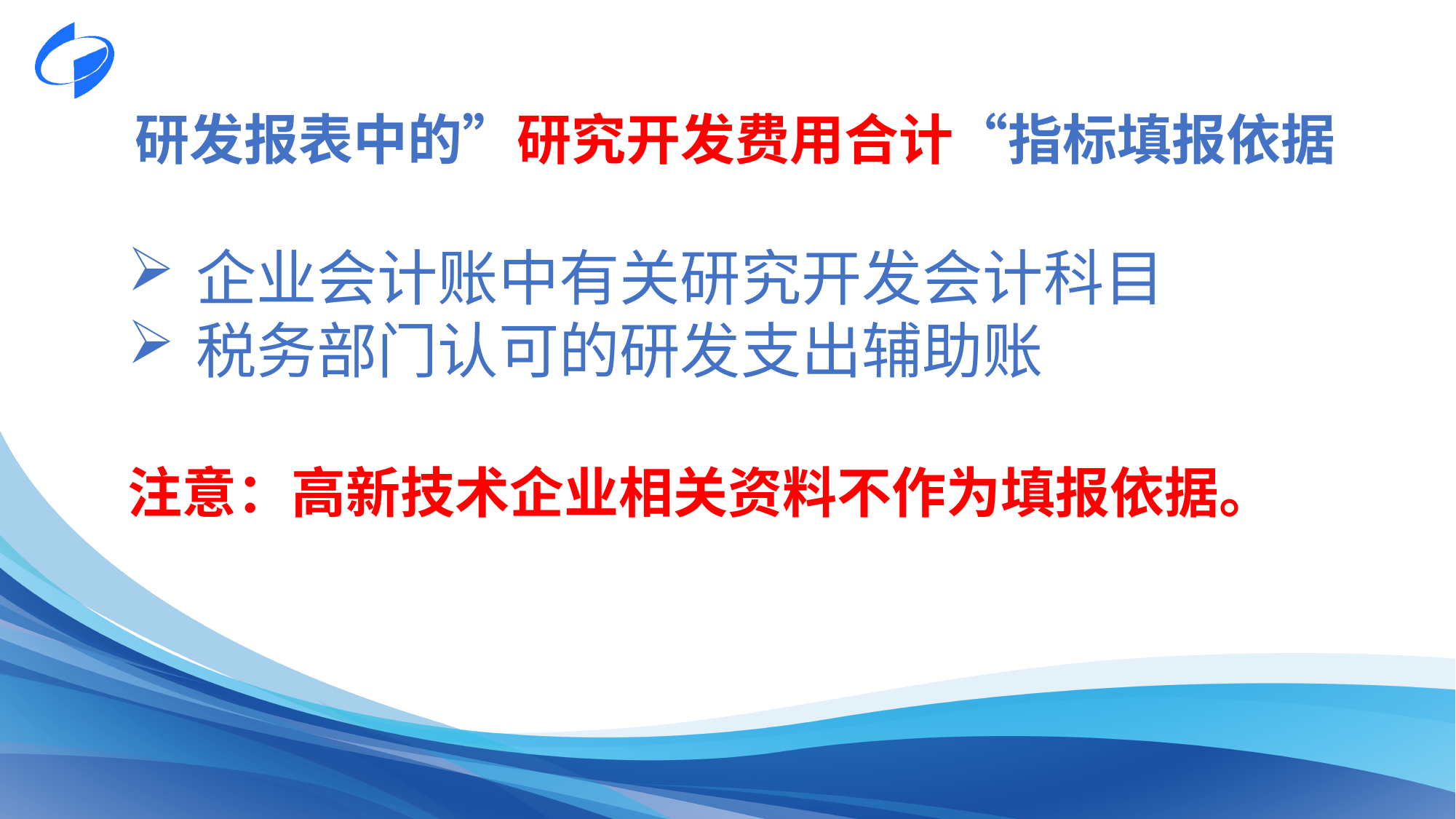

研发报表中的”研究开发费用合计“指标填报依据
企业会计账中有关研究开发会计科目
税务部门认可的研发支出辅助账

注意：高新技术企业相关资料不作为填报依据。

2